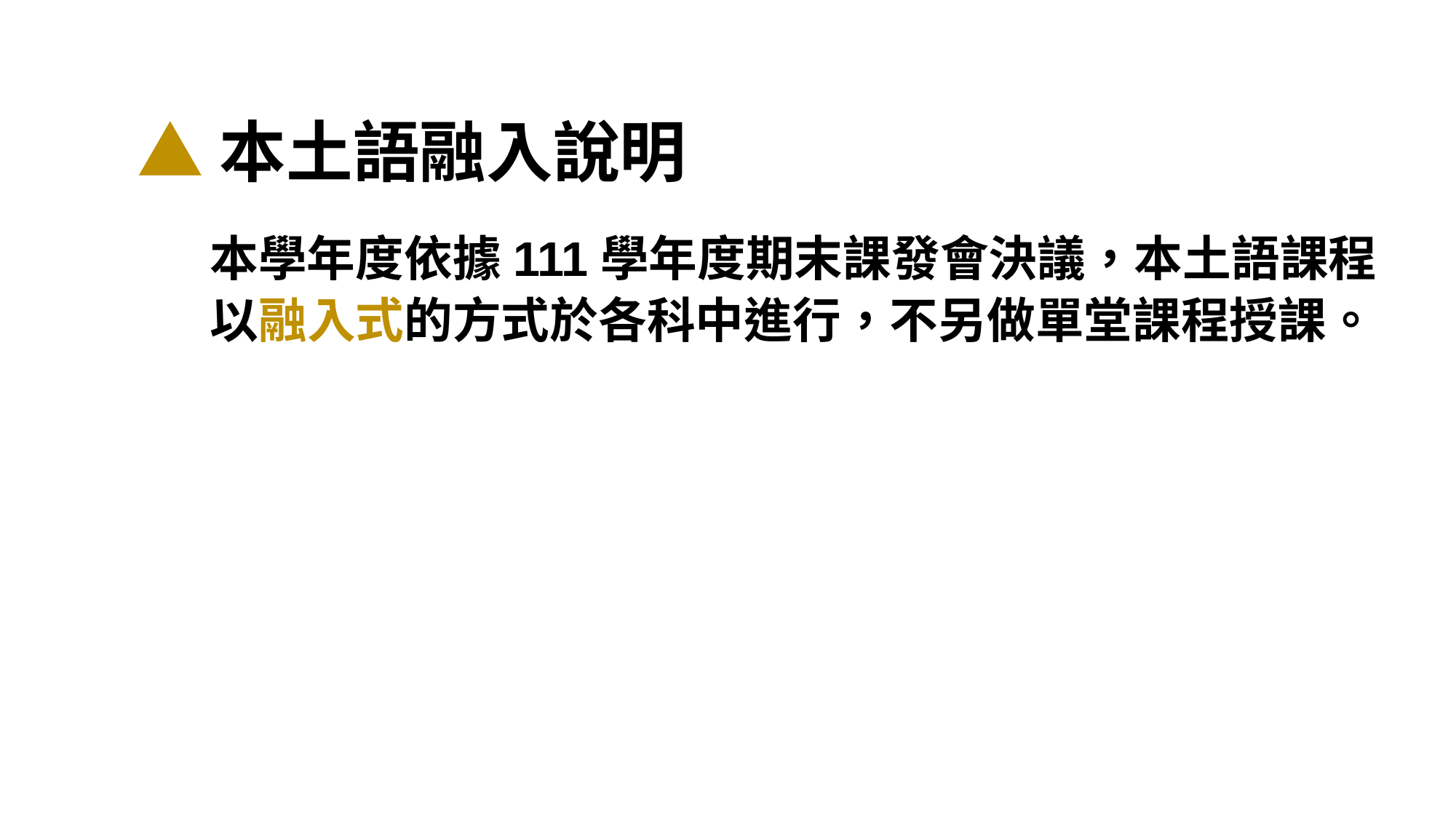

# ▲本土語融入說明
本學年度依據111學年度期末課發會決議，本土語課程以融入式的方式於各科中進行，不另做單堂課程授課。